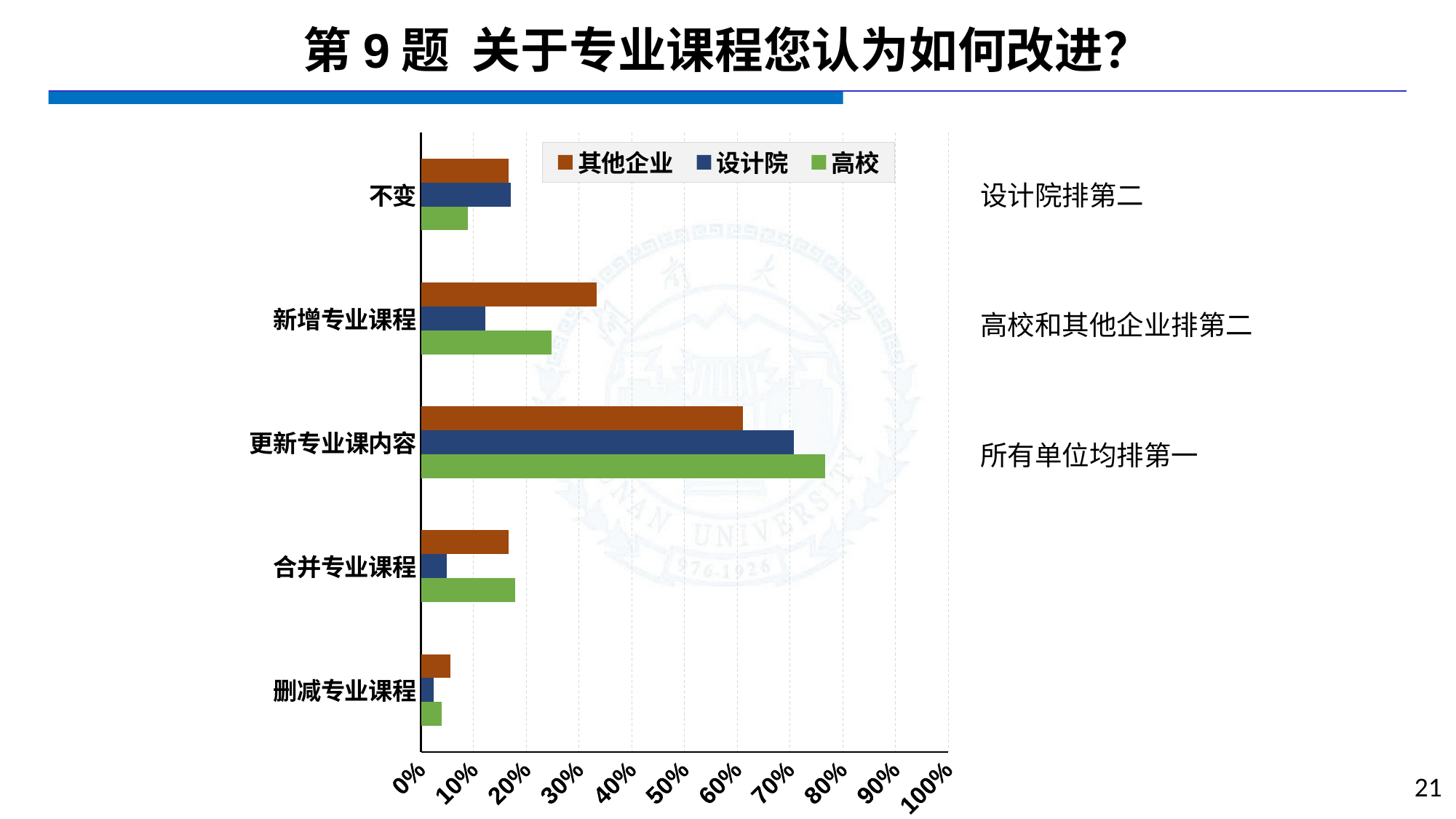

# 第9题  关于专业课程您认为如何改进？

### Chart

| Category | 高校 | 设计院 | 其他企业 |
|---|---|---|---|
| 删减专业课程 | 0.0396 | 0.0244 | 0.0556 |
| 合并专业课程 | 0.1782 | 0.0488 | 0.1667 |
| 更新专业课内容 | 0.7673 | 0.7073 | 0.6111 |
| 新增专业课程 | 0.2475 | 0.122 | 0.3333 |
| 不变 | 0.0891 | 0.1707 | 0.1667 |
设计院排第二
高校和其他企业排第二
所有单位均排第一
21